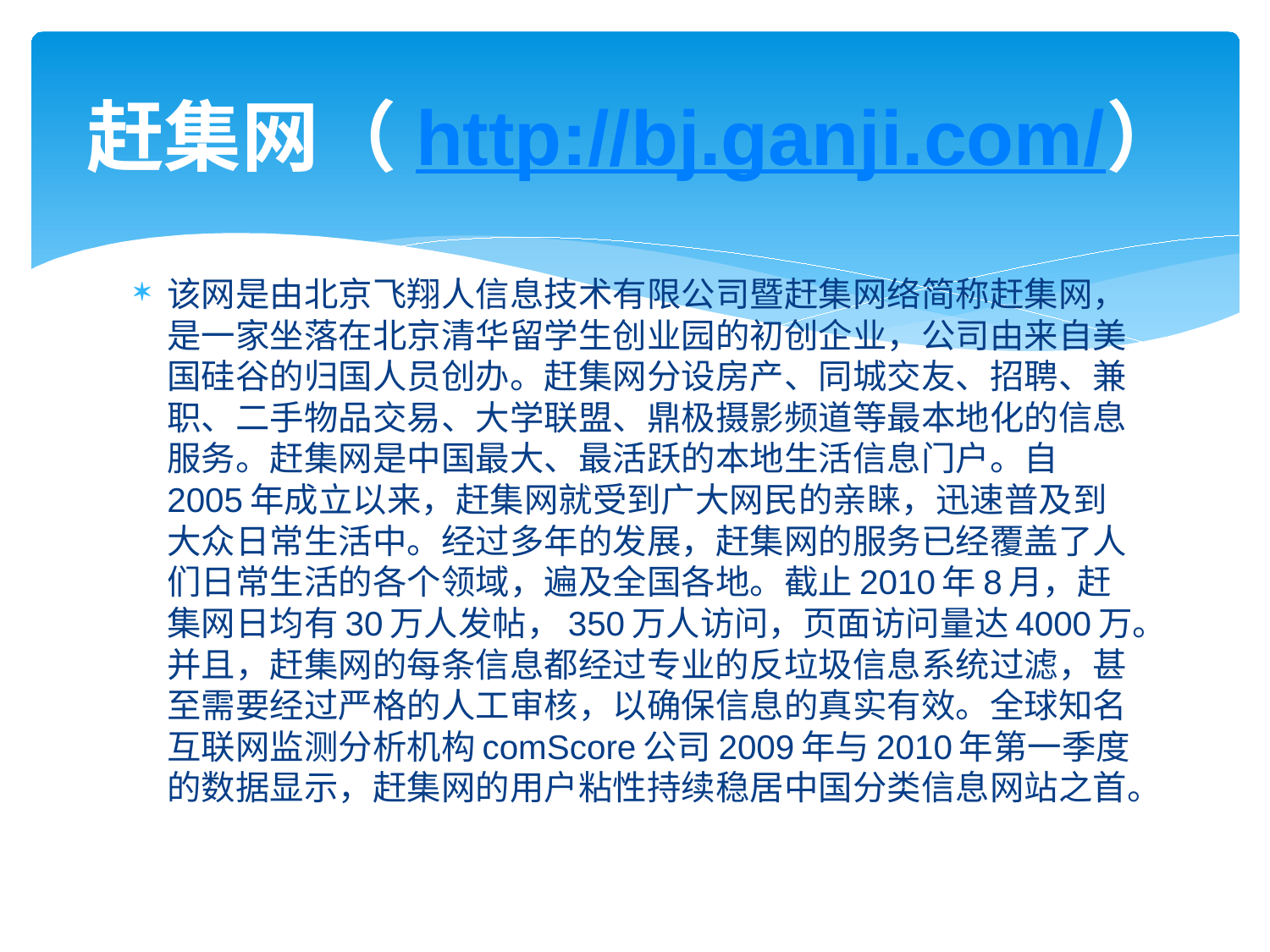

# 赶集网（http://bj.ganji.com/）
该网是由北京飞翔人信息技术有限公司暨赶集网络简称赶集网，是一家坐落在北京清华留学生创业园的初创企业，公司由来自美国硅谷的归国人员创办。赶集网分设房产、同城交友、招聘、兼职、二手物品交易、大学联盟、鼎极摄影频道等最本地化的信息服务。赶集网是中国最大、最活跃的本地生活信息门户。自2005年成立以来，赶集网就受到广大网民的亲睐，迅速普及到大众日常生活中。经过多年的发展，赶集网的服务已经覆盖了人们日常生活的各个领域，遍及全国各地。截止2010年8月，赶集网日均有30万人发帖，350万人访问，页面访问量达4000万。并且，赶集网的每条信息都经过专业的反垃圾信息系统过滤，甚至需要经过严格的人工审核，以确保信息的真实有效。全球知名互联网监测分析机构comScore公司2009年与2010年第一季度的数据显示，赶集网的用户粘性持续稳居中国分类信息网站之首。